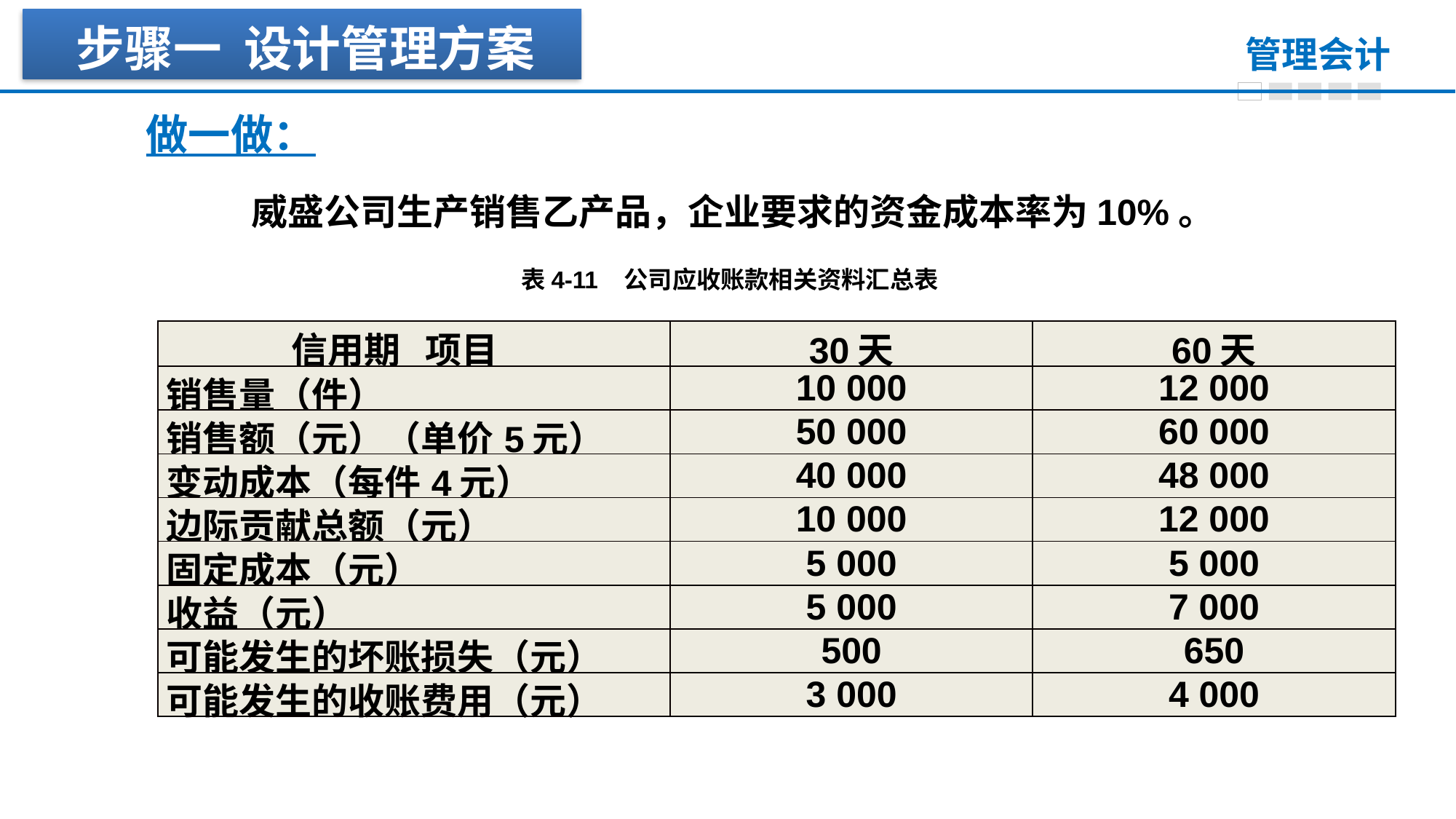

步骤一  设计管理方案
做一做：
威盛公司生产销售乙产品，企业要求的资金成本率为10%。
 表4-11   公司应收账款相关资料汇总表
| 信用期 项目 | 30天 | 60天 |
| --- | --- | --- |
| 销售量（件） | 10 000 | 12 000 |
| 销售额（元）（单价5元） | 50 000 | 60 000 |
| 变动成本（每件4元） | 40 000 | 48 000 |
| 边际贡献总额（元） | 10 000 | 12 000 |
| 固定成本（元） | 5 000 | 5 000 |
| 收益（元） | 5 000 | 7 000 |
| 可能发生的坏账损失（元） | 500 | 650 |
| 可能发生的收账费用（元） | 3 000 | 4 000 |